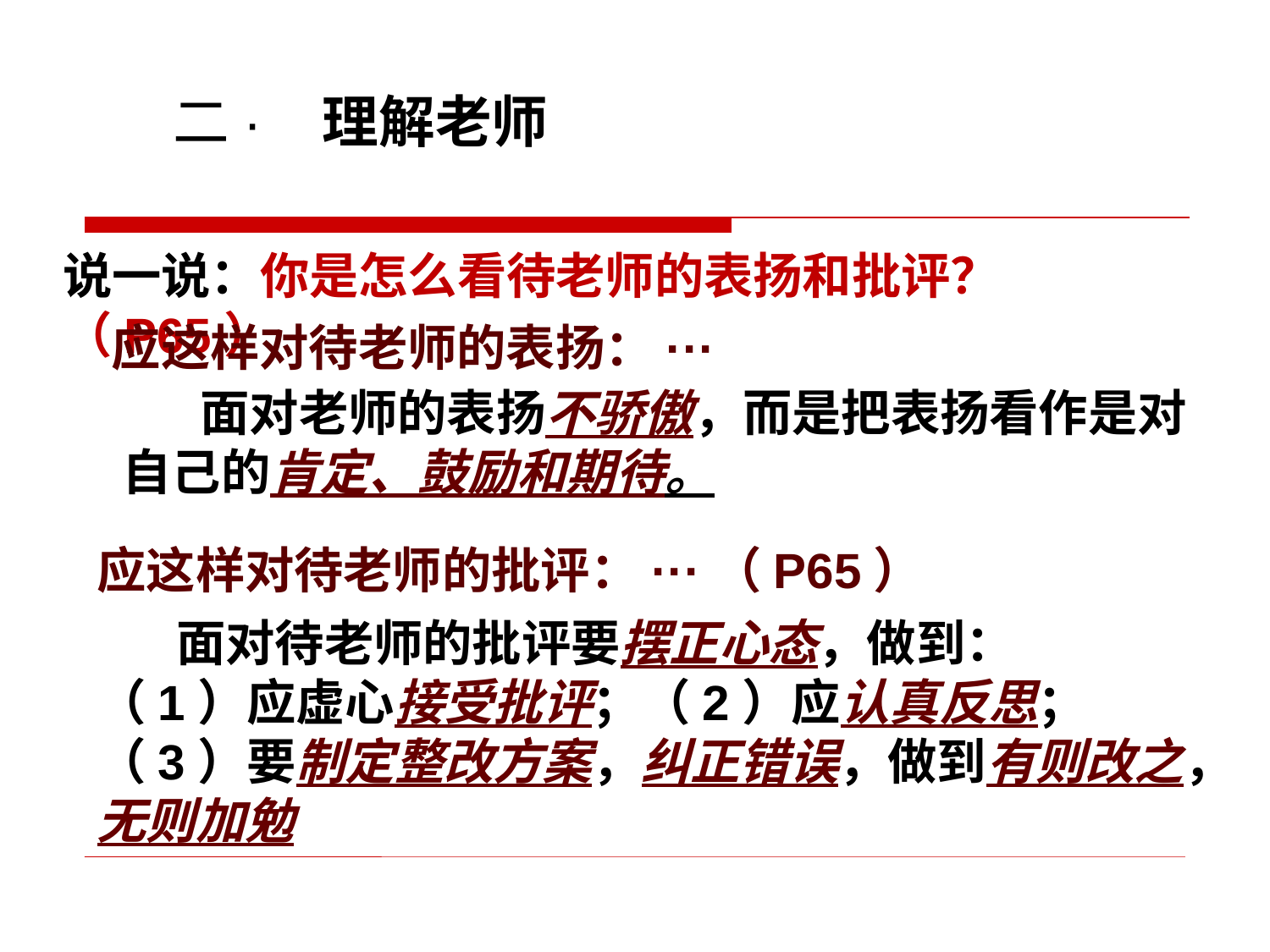

二·   理解老师
说一说：你是怎么看待老师的表扬和批评？（P65）
 应这样对待老师的表扬：···

      面对老师的表扬不骄傲，而是把表扬看作是对自己的肯定、鼓励和期待。
应这样对待老师的批评：···（P65）
          面对待老师的批评要摆正心态，做到：
（1）应虚心接受批评；（2）应认真反思；（3）要制定整改方案，纠正错误，做到有则改之，无则加勉